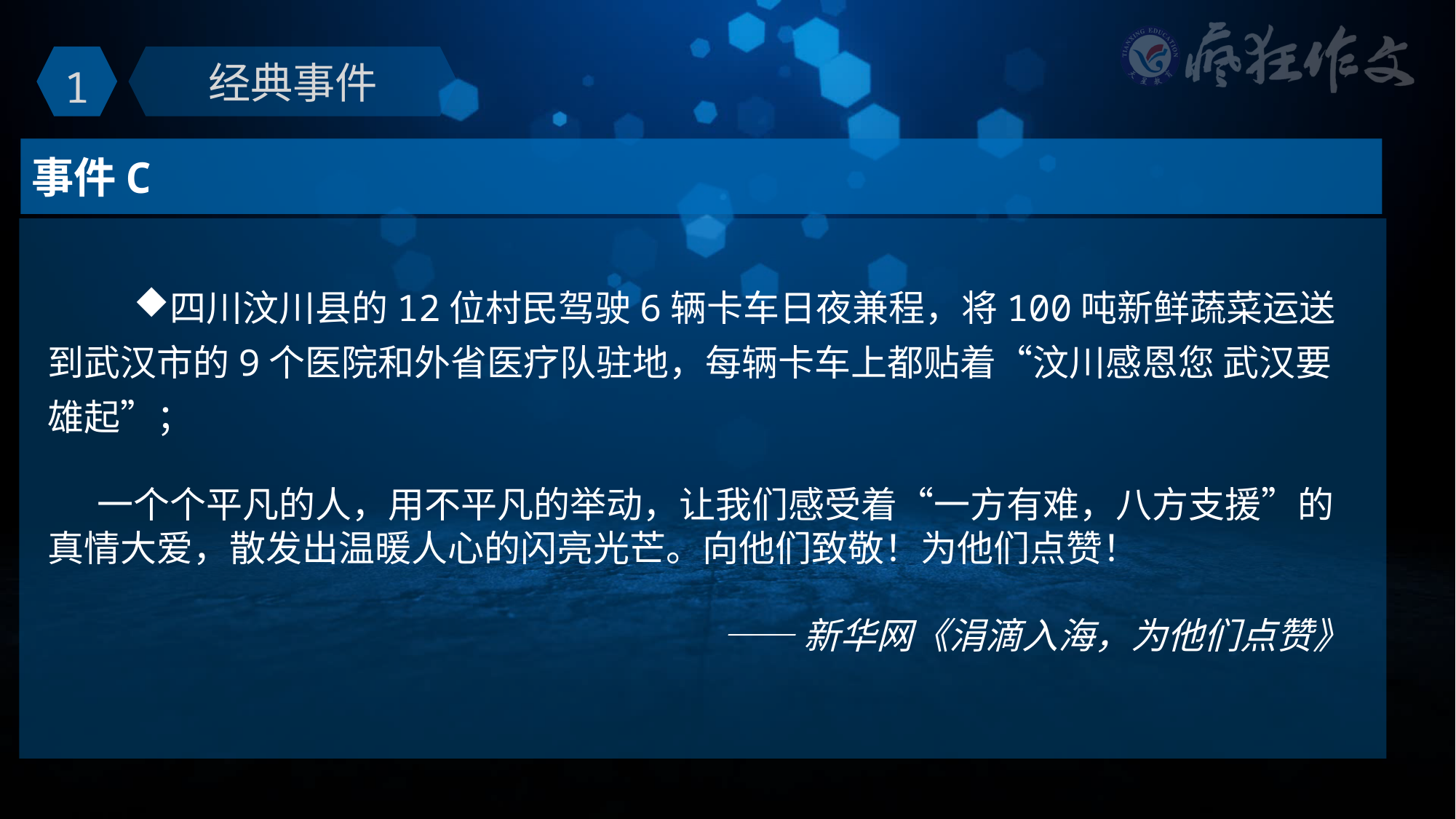

1

经典事件
事件C

四川汶川县的12位村民驾驶6辆卡车日夜兼程，将100吨新鲜蔬菜运送到武汉市的9个医院和外省医疗队驻地，每辆卡车上都贴着“汶川感恩您 武汉要雄起”；

     一个个平凡的人，用不平凡的举动，让我们感受着“一方有难，八方支援”的真情大爱，散发出温暖人心的闪亮光芒。向他们致敬！为他们点赞！

——新华网《涓滴入海，为他们点赞》